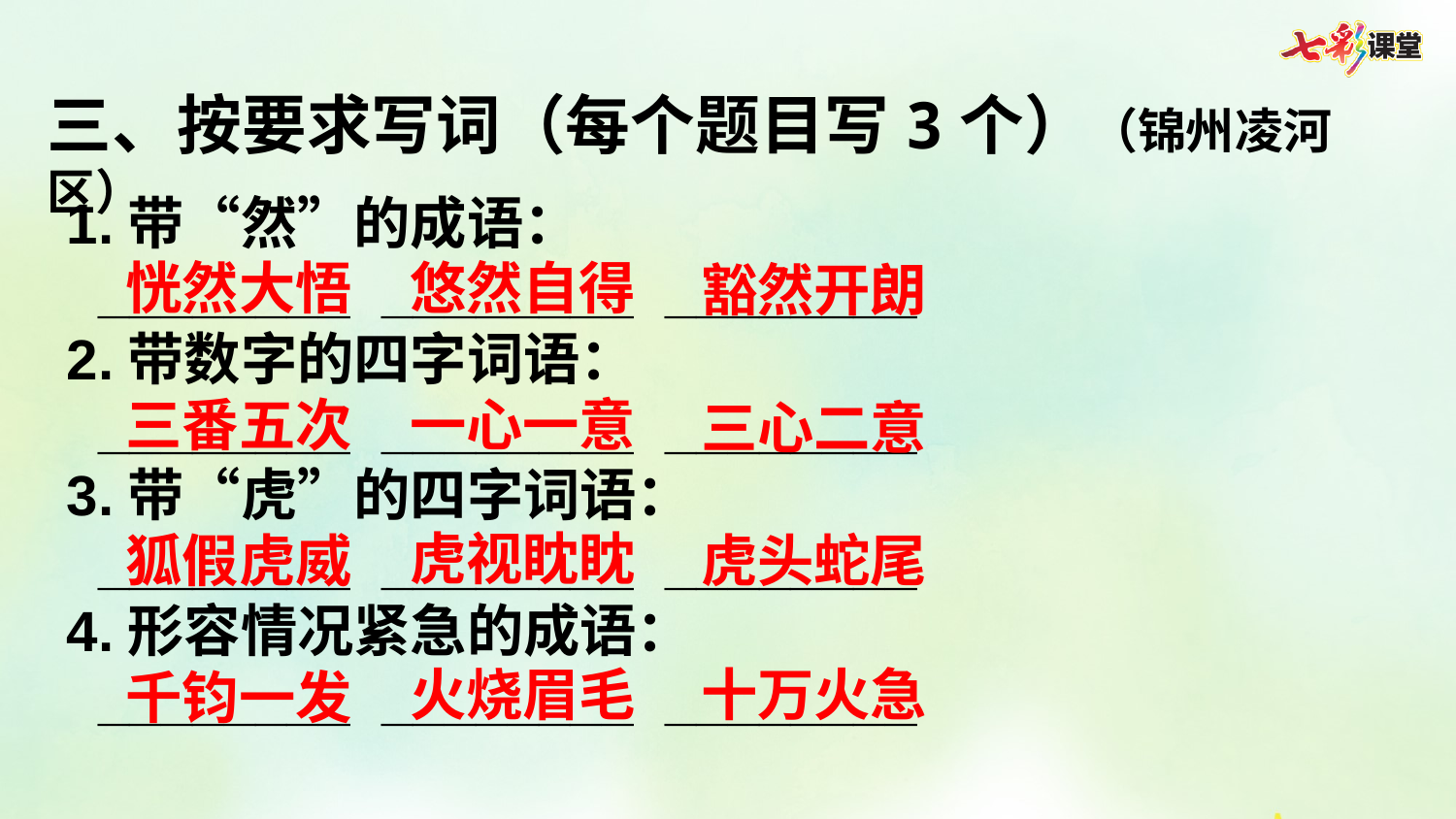

三、按要求写词（每个题目写3个）（锦州凌河区）
1.带“然”的成语：
  ________  ________  ________
2.带数字的四字词语：
  ________  ________  ________
3.带“虎”的四字词语：
  ________  ________  ________
4.形容情况紧急的成语：
  ________  ________  ________
恍然大悟
悠然自得
豁然开朗
三番五次
一心一意
三心二意
虎视眈眈
狐假虎威
虎头蛇尾
十万火急
火烧眉毛
千钧一发